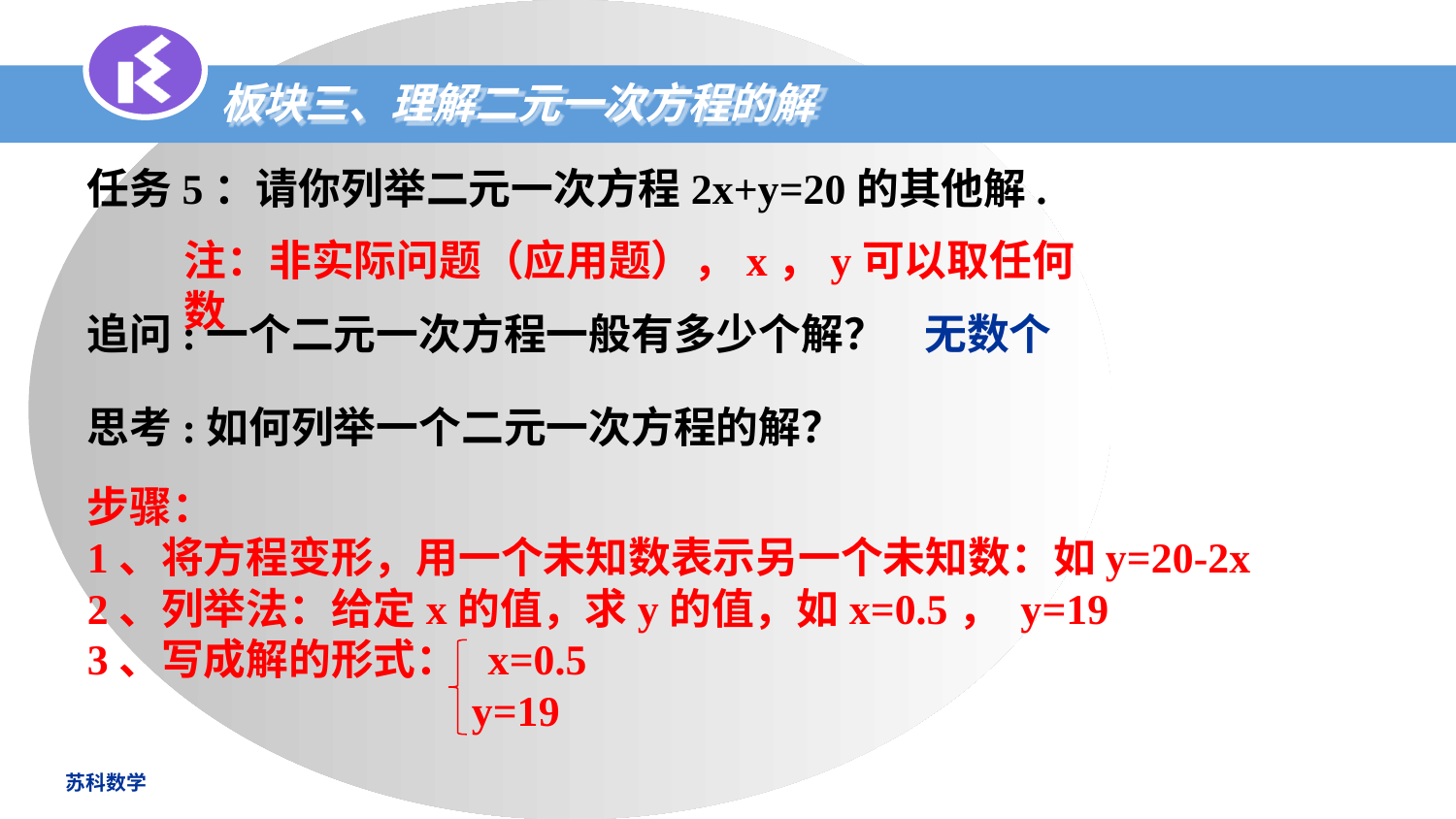

板块三、理解二元一次方程的解

任务5：请你列举二元一次方程2x+y=20的其他解.
注：非实际问题（应用题），x，y可以取任何数
追问:一个二元一次方程一般有多少个解？
无数个
思考:如何列举一个二元一次方程的解？
步骤：
1、将方程变形，用一个未知数表示另一个未知数：如y=20-2x
2、列举法：给定x的值，求y的值，如x=0.5， y=19
3、写成解的形式：  x=0.5
                                    y=19